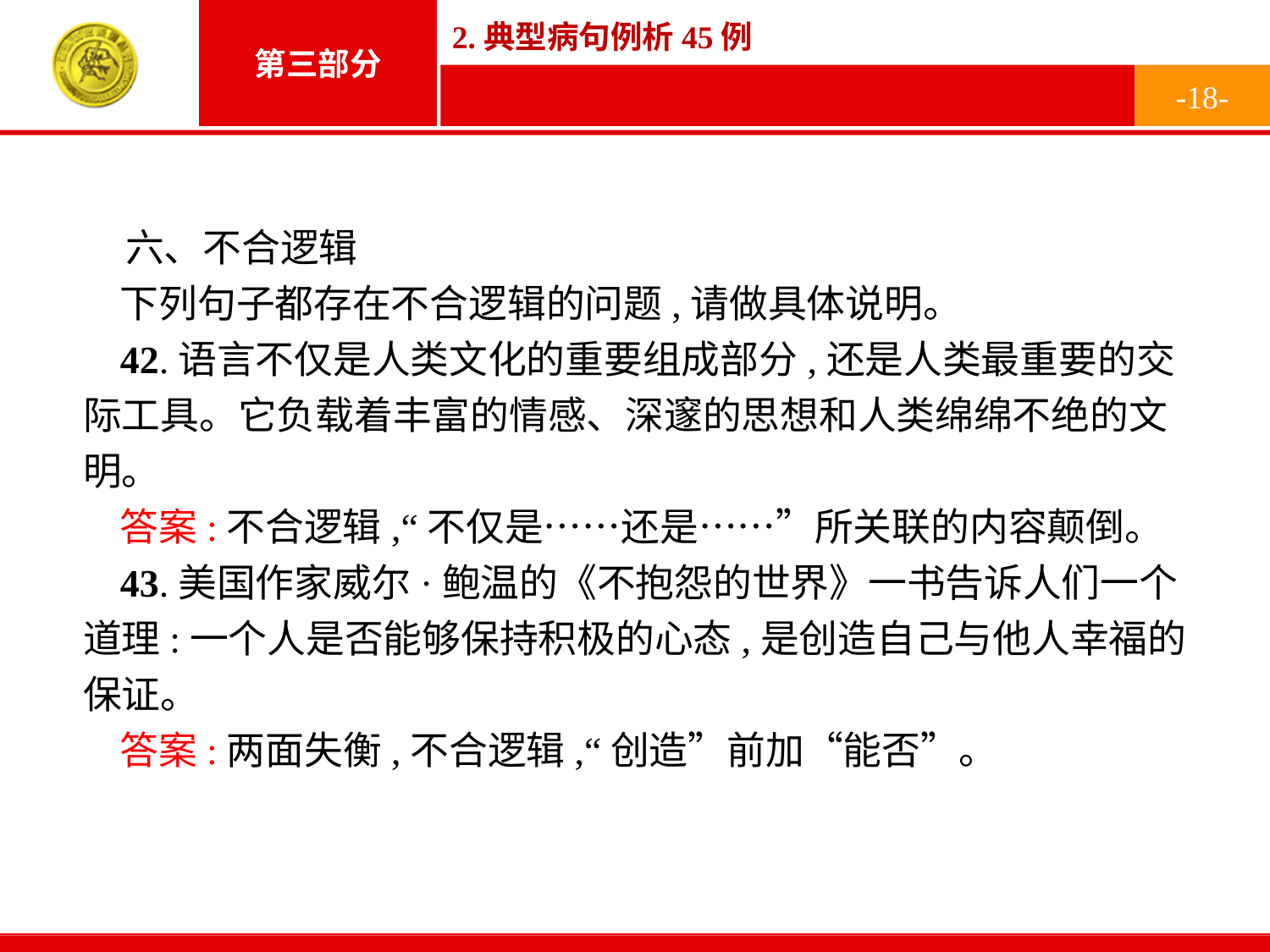

-18-
六、不合逻辑
下列句子都存在不合逻辑的问题,请做具体说明。
42.语言不仅是人类文化的重要组成部分,还是人类最重要的交际工具。它负载着丰富的情感、深邃的思想和人类绵绵不绝的文明。
答案:不合逻辑,“不仅是……还是……”所关联的内容颠倒。
43.美国作家威尔·鲍温的《不抱怨的世界》一书告诉人们一个道理:一个人是否能够保持积极的心态,是创造自己与他人幸福的保证。
答案:两面失衡,不合逻辑,“创造”前加“能否”。